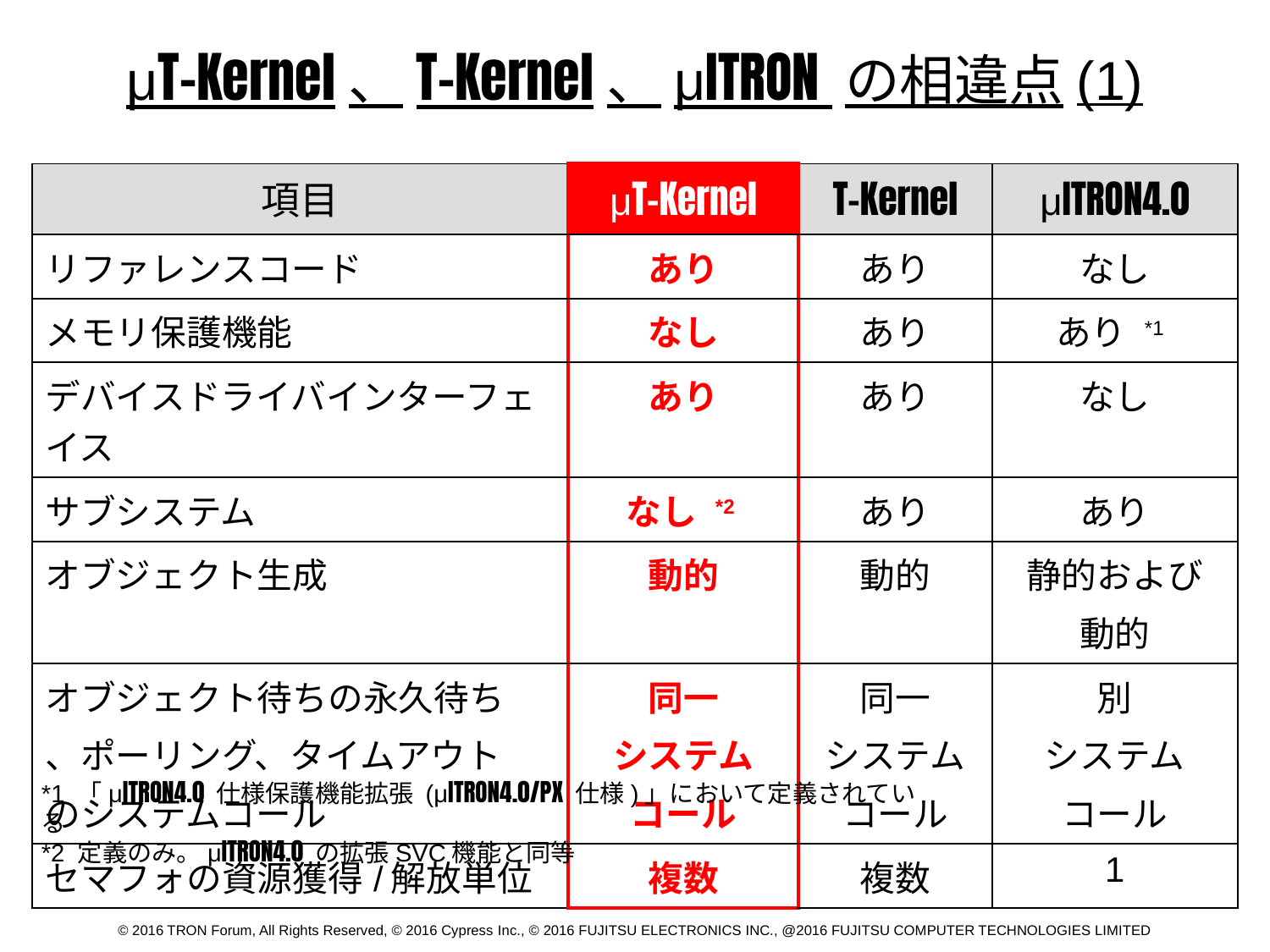

μT-Kernel、T-Kernel、μITRON の相違点(1)
| 項目 | μT-Kernel | T-Kernel | μITRON4.0 |
| --- | --- | --- | --- |
| リファレンスコード | あり | あり | なし |
| メモリ保護機能 | なし | あり | あり \*1 |
| デバイスドライバインターフェイス | あり | あり | なし |
| サブシステム | なし \*2 | あり | あり |
| オブジェクト生成 | 動的 | 動的 | 静的および 動的 |
| オブジェクト待ちの永久待ち 、ポーリング、タイムアウト のシステムコール | 同一 システム コール | 同一 システム コール | 別 システム コール |
| セマフォの資源獲得/解放単位 | 複数 | 複数 | 1 |
*1 「μITRON4.0 仕様保護機能拡張 (μITRON4.0/PX 仕様)」において定義されている
*2 定義のみ。μITRON4.0 の拡張SVC機能と同等
© 2016 TRON Forum, All Rights Reserved, © 2016 Cypress Inc., © 2016 FUJITSU ELECTRONICS INC., @2016 FUJITSU COMPUTER TECHNOLOGIES LIMITED